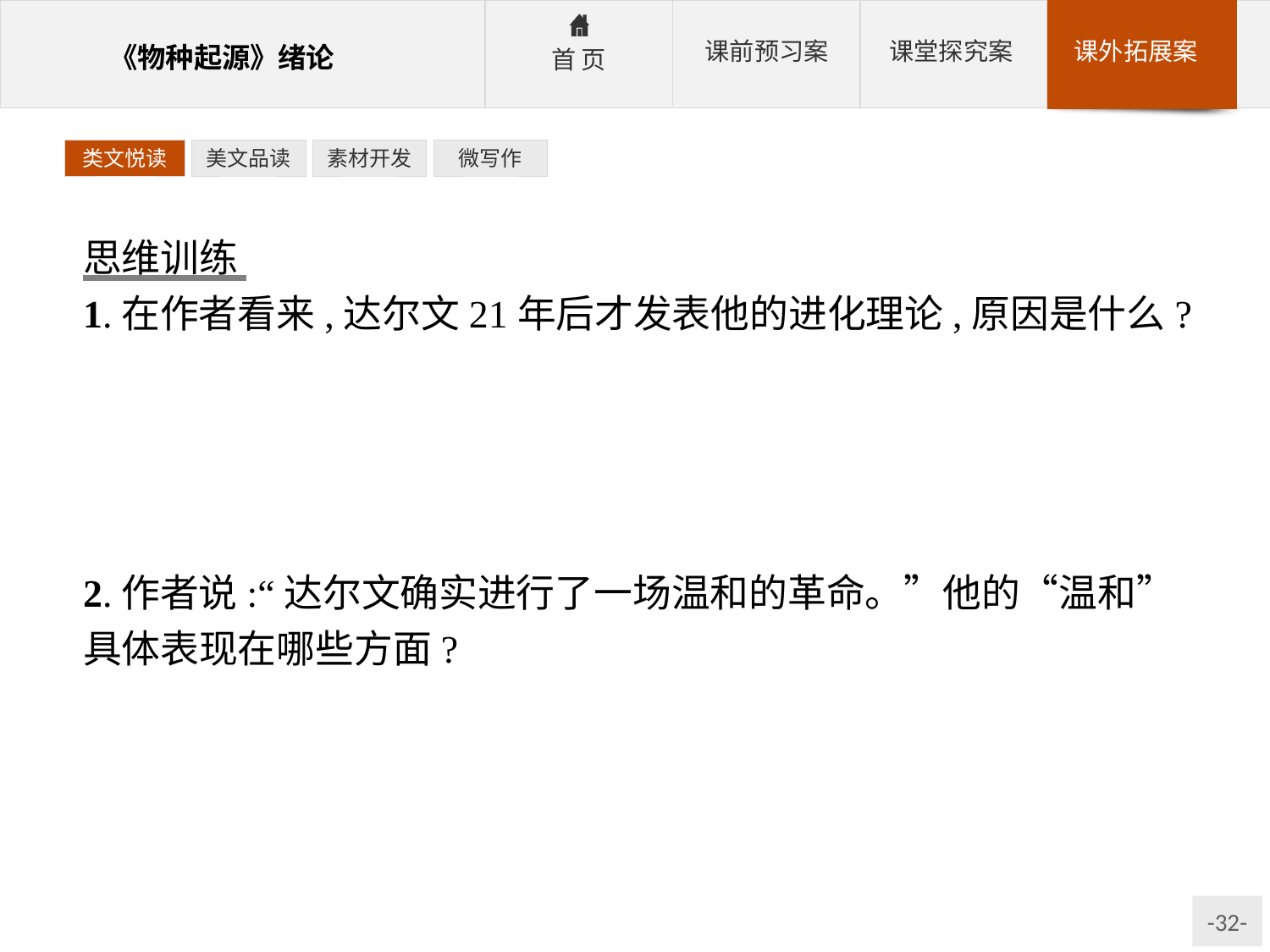

类文悦读
美文品读
素材开发
微写作
思维训练
1.在作者看来,达尔文21年后才发表他的进化理论,原因是什么?
参考答案:①达尔文的理论还需要汇集大量的支持材料加以证明;②他发现进化论时才29岁,还没有专业地位,担心发表他的理论会危及自己的前途和事业;③他的进化理论实际上就是哲学上的唯物主义,而这一点会动摇西方思想中最深刻的传统。
2.作者说:“达尔文确实进行了一场温和的革命。”他的“温和”具体表现在哪些方面?
参考答案:①达尔文故意拖延发表自己的观点;②达尔文有意避开公众对他理论中唯物观点的注意;③达尔文从来不写有关宗教的文章,只把自己的工作严格局限在科学研究的框架内。